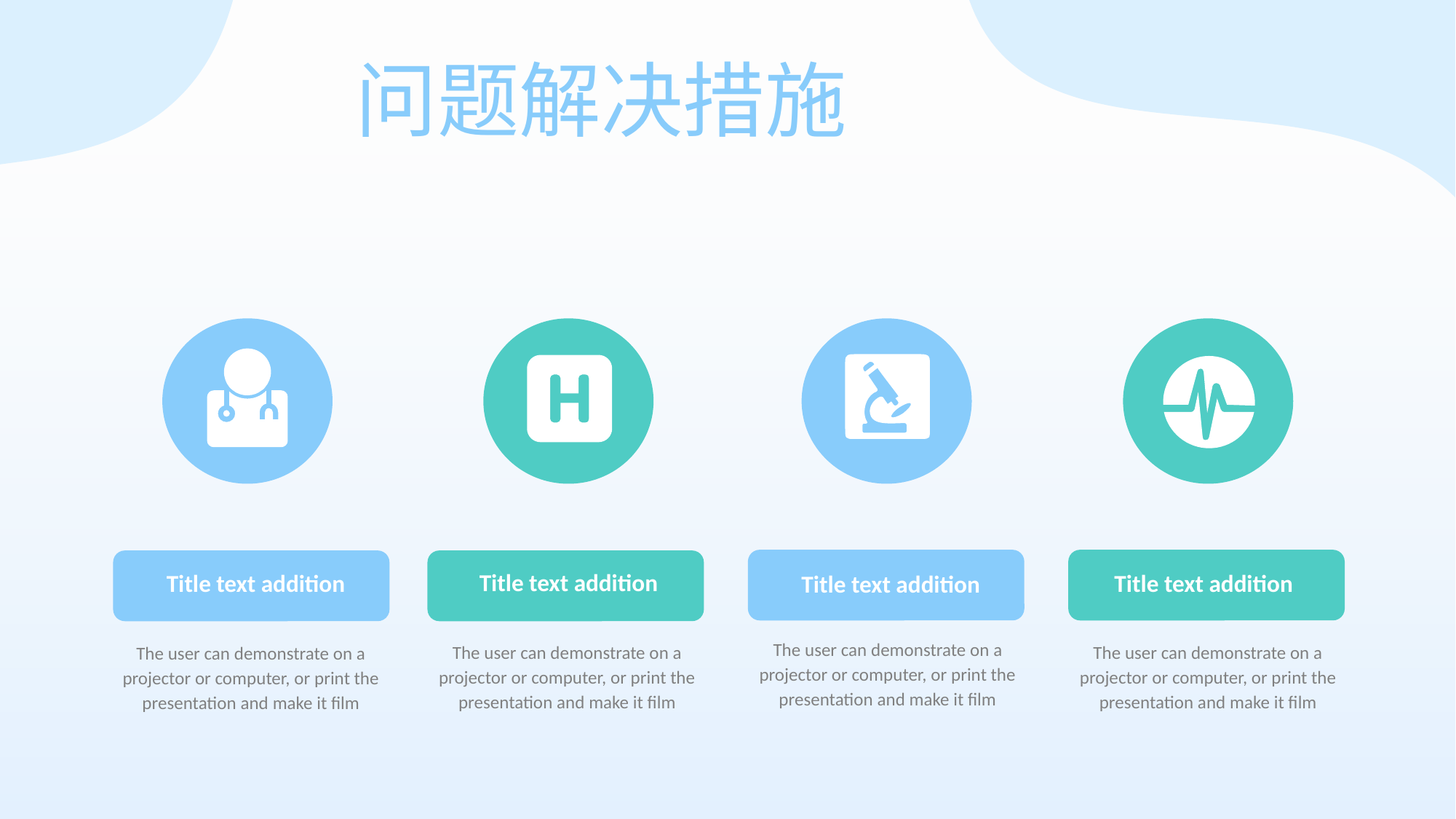

问题解决措施

Title text addition
The user can demonstrate on a projector or computer, or print the presentation and make it film
Title text addition
The user can demonstrate on a projector or computer, or print the presentation and make it film
Title text addition
The user can demonstrate on a projector or computer, or print the presentation and make it film
Title text addition
The user can demonstrate on a projector or computer, or print the presentation and make it film